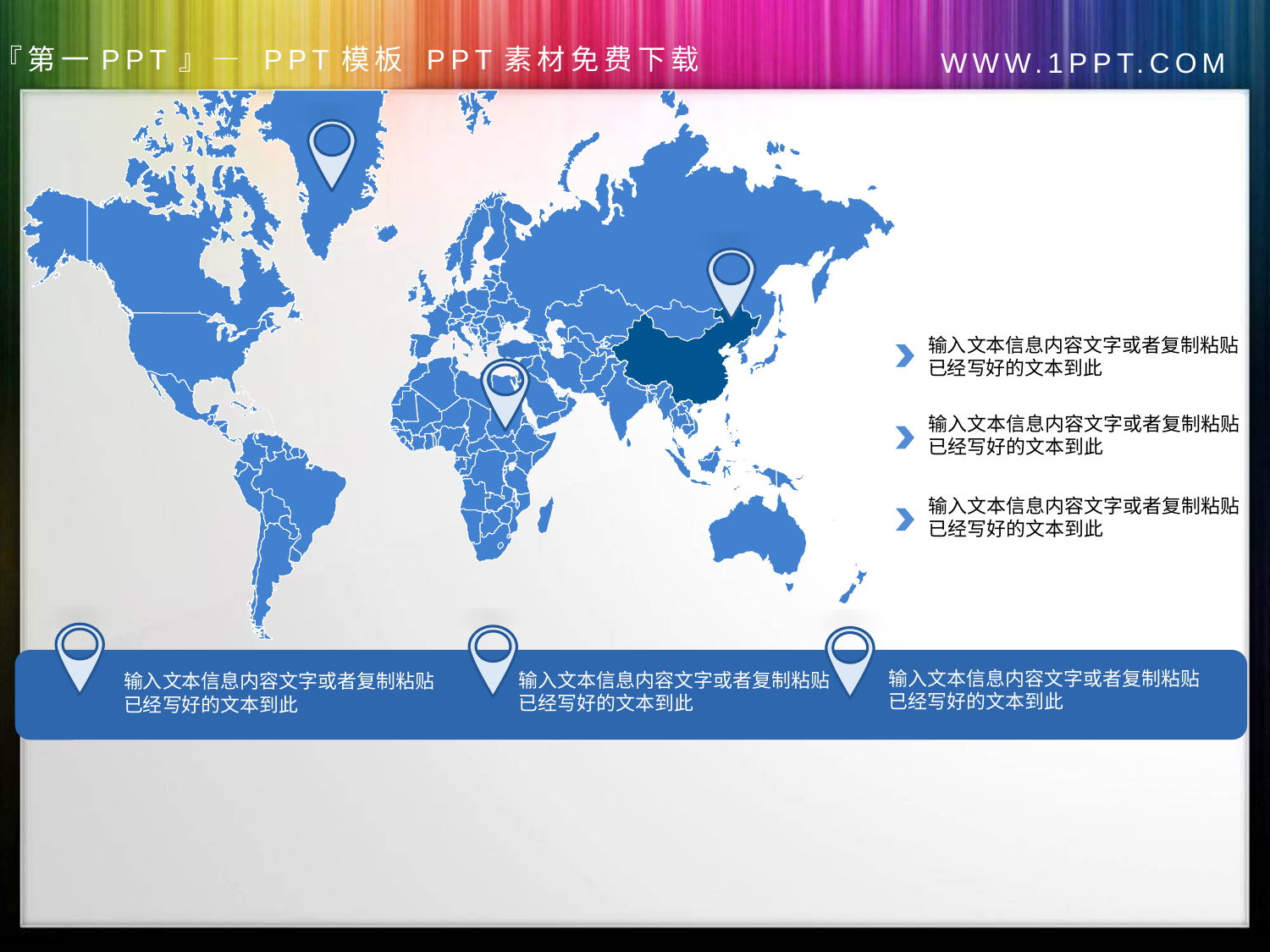

输入文本信息内容文字或者复制粘贴
已经写好的文本到此

输入文本信息内容文字或者复制粘贴
已经写好的文本到此

输入文本信息内容文字或者复制粘贴
已经写好的文本到此

输入文本信息内容文字或者复制粘贴
已经写好的文本到此
输入文本信息内容文字或者复制粘贴
已经写好的文本到此
输入文本信息内容文字或者复制粘贴
已经写好的文本到此